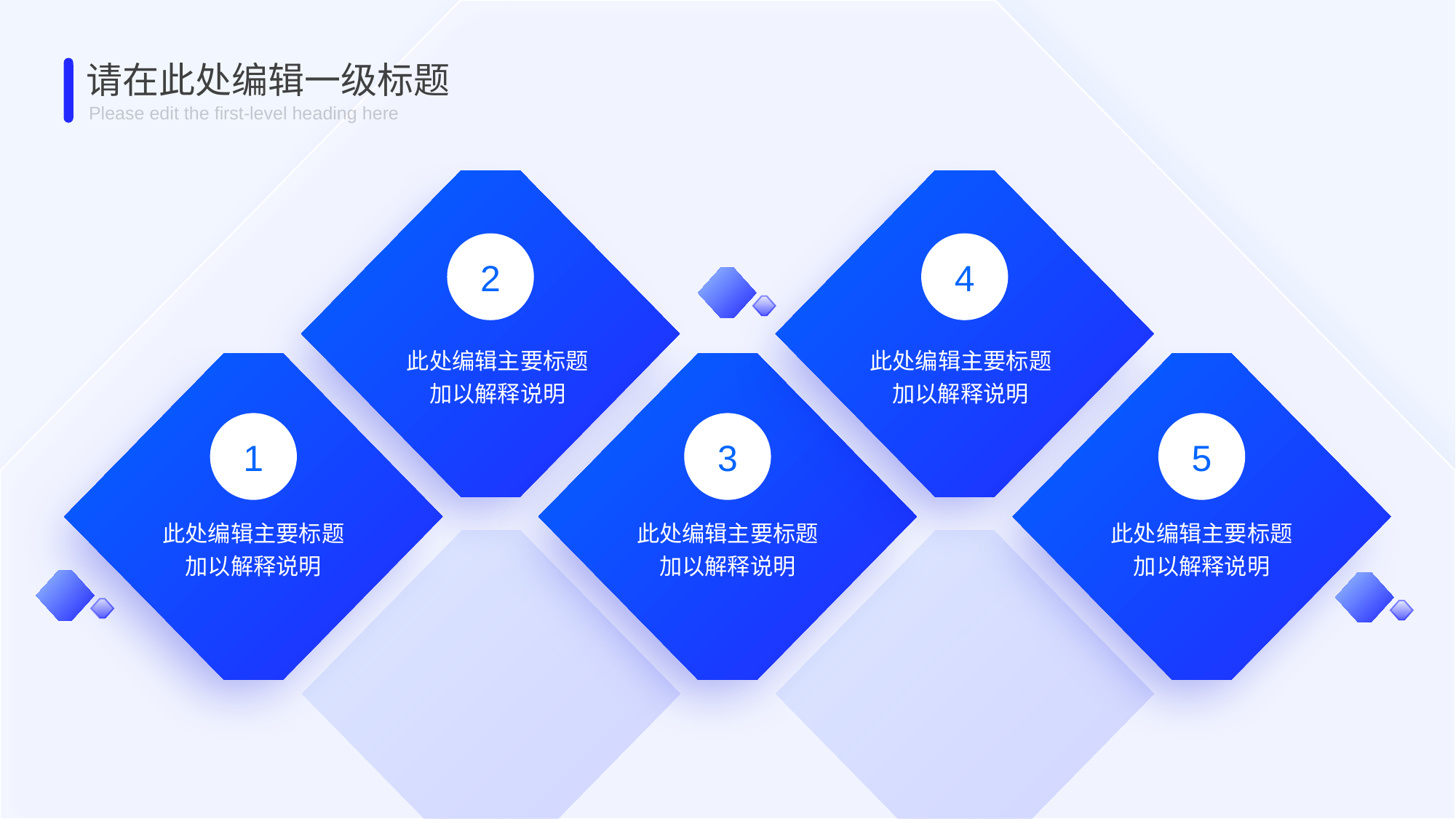

请在此处编辑一级标题
Please edit the first-level heading here

2
4

此处编辑主要标题
加以解释说明
此处编辑主要标题
加以解释说明

1
3
5
此处编辑主要标题
加以解释说明
此处编辑主要标题
加以解释说明
此处编辑主要标题
加以解释说明